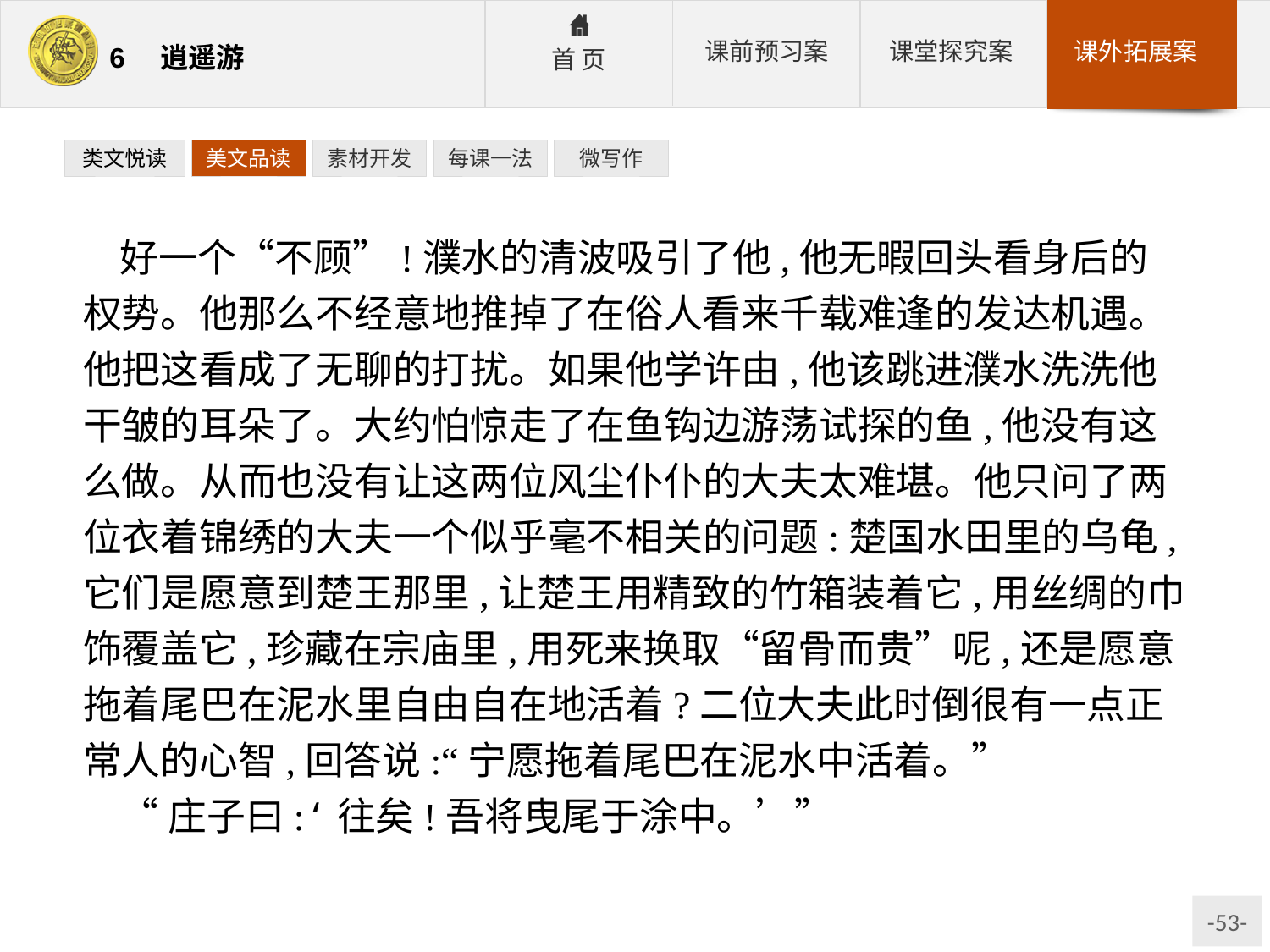

类文悦读
美文品读
素材开发
每课一法
微写作
好一个“不顾”!濮水的清波吸引了他,他无暇回头看身后的权势。他那么不经意地推掉了在俗人看来千载难逢的发达机遇。他把这看成了无聊的打扰。如果他学许由,他该跳进濮水洗洗他干皱的耳朵了。大约怕惊走了在鱼钩边游荡试探的鱼,他没有这么做。从而也没有让这两位风尘仆仆的大夫太难堪。他只问了两位衣着锦绣的大夫一个似乎毫不相关的问题:楚国水田里的乌龟,它们是愿意到楚王那里,让楚王用精致的竹箱装着它,用丝绸的巾饰覆盖它,珍藏在宗庙里,用死来换取“留骨而贵”呢,还是愿意拖着尾巴在泥水里自由自在地活着?二位大夫此时倒很有一点正常人的心智,回答说:“宁愿拖着尾巴在泥水中活着。”
“庄子曰:‘往矣!吾将曳尾于涂中。’”